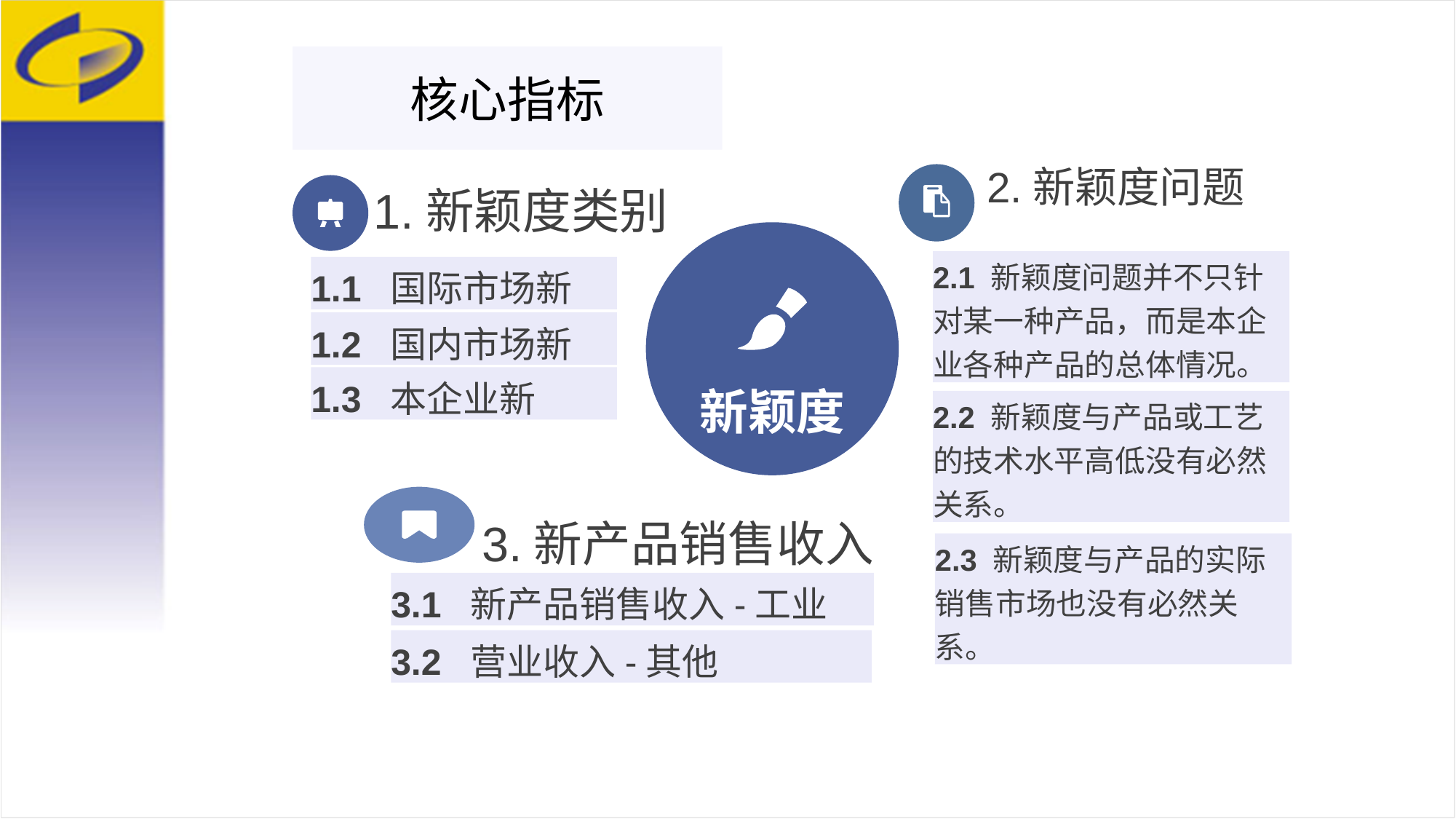

核心指标
2.新颖度问题

2.1 新颖度问题并不只针对某一种产品，而是本企业各种产品的总体情况。
2.2 新颖度与产品或工艺的技术水平高低没有必然关系。
2.3 新颖度与产品的实际销售市场也没有必然关系。
1.新颖度类别

1.1  国际市场新
1.2  国内市场新
1.3  本企业新

新颖度

3.新产品销售收入
3.1  新产品销售收入-工业
3.2  营业收入-其他
27